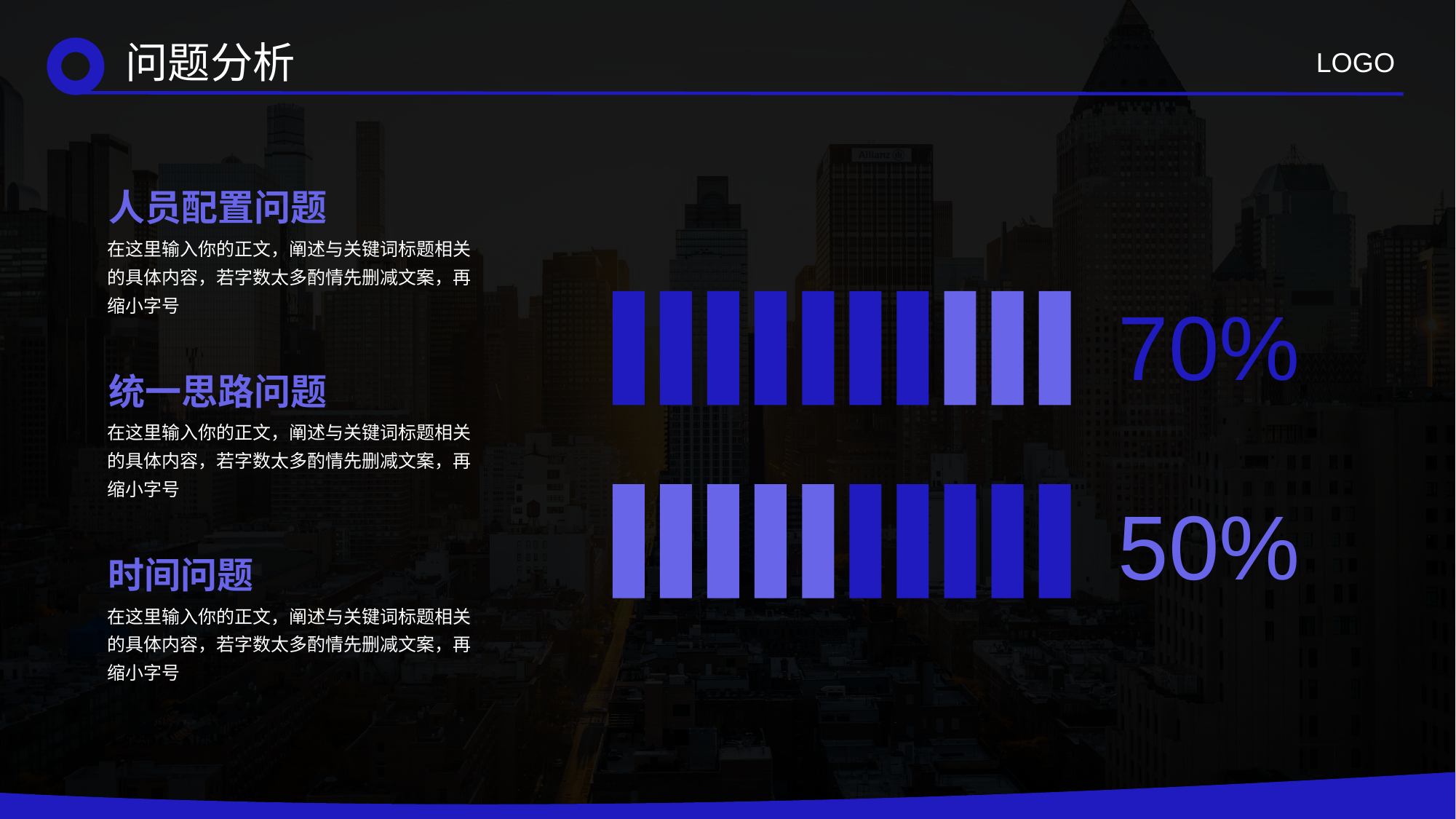

问题分析
人员配置问题
在这里输入你的正文，阐述与关键词标题相关的具体内容，若字数太多酌情先删减文案，再缩小字号
70%

统一思路问题
在这里输入你的正文，阐述与关键词标题相关的具体内容，若字数太多酌情先删减文案，再缩小字号
50%

时间问题
在这里输入你的正文，阐述与关键词标题相关的具体内容，若字数太多酌情先删减文案，再缩小字号